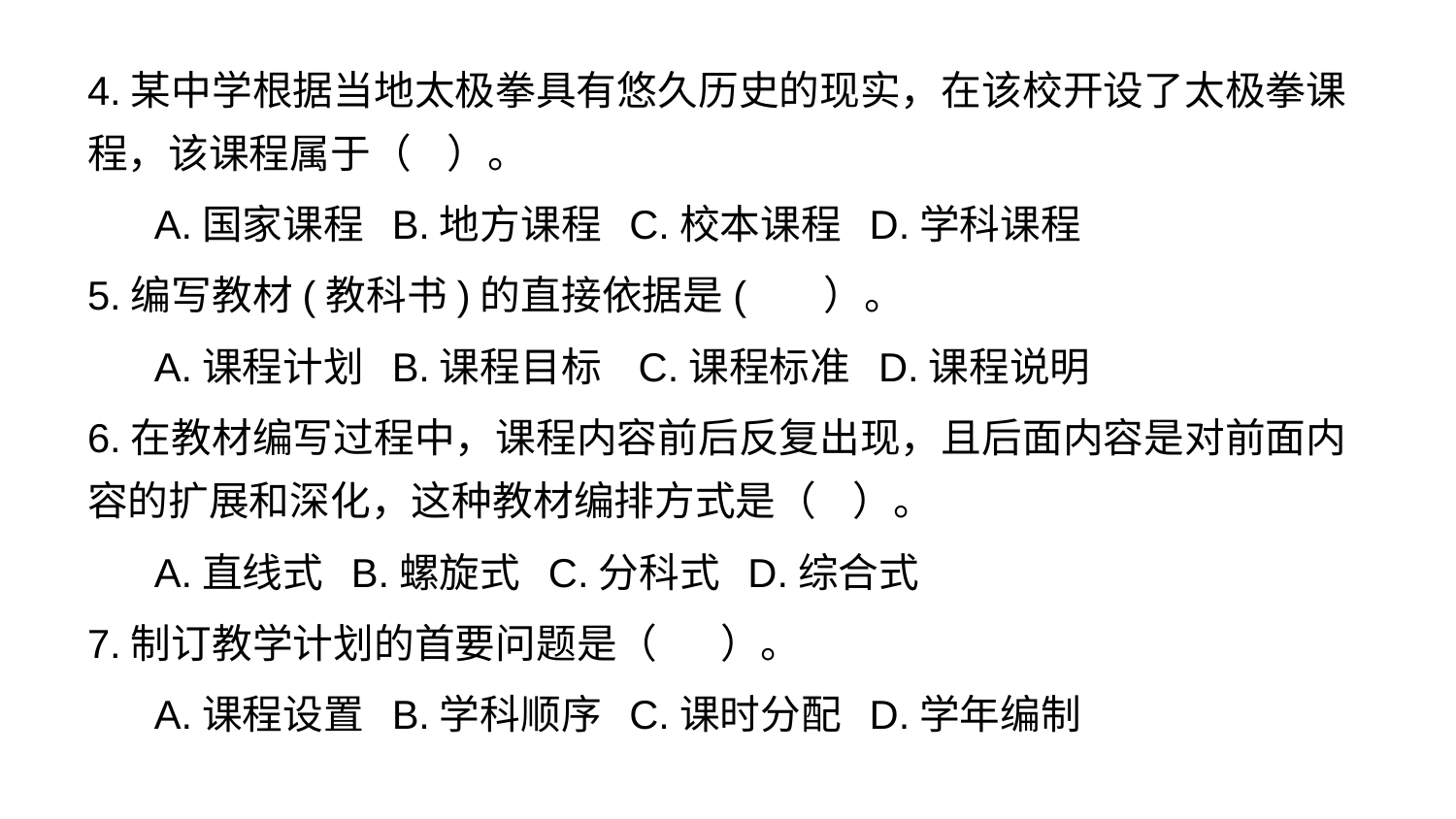

4.某中学根据当地太极拳具有悠久历史的现实，在该校开设了太极拳课程，该课程属于（    ）。
      A.国家课程  B.地方课程  C.校本课程  D.学科课程
5.编写教材(教科书)的直接依据是(      ）。
      A.课程计划  B.课程目标   C.课程标准  D.课程说明
6.在教材编写过程中，课程内容前后反复出现，且后面内容是对前面内容的扩展和深化，这种教材编排方式是（    ）。
      A.直线式  B.螺旋式  C.分科式  D.综合式
7.制订教学计划的首要问题是（       ）。
      A.课程设置  B.学科顺序  C.课时分配  D.学年编制